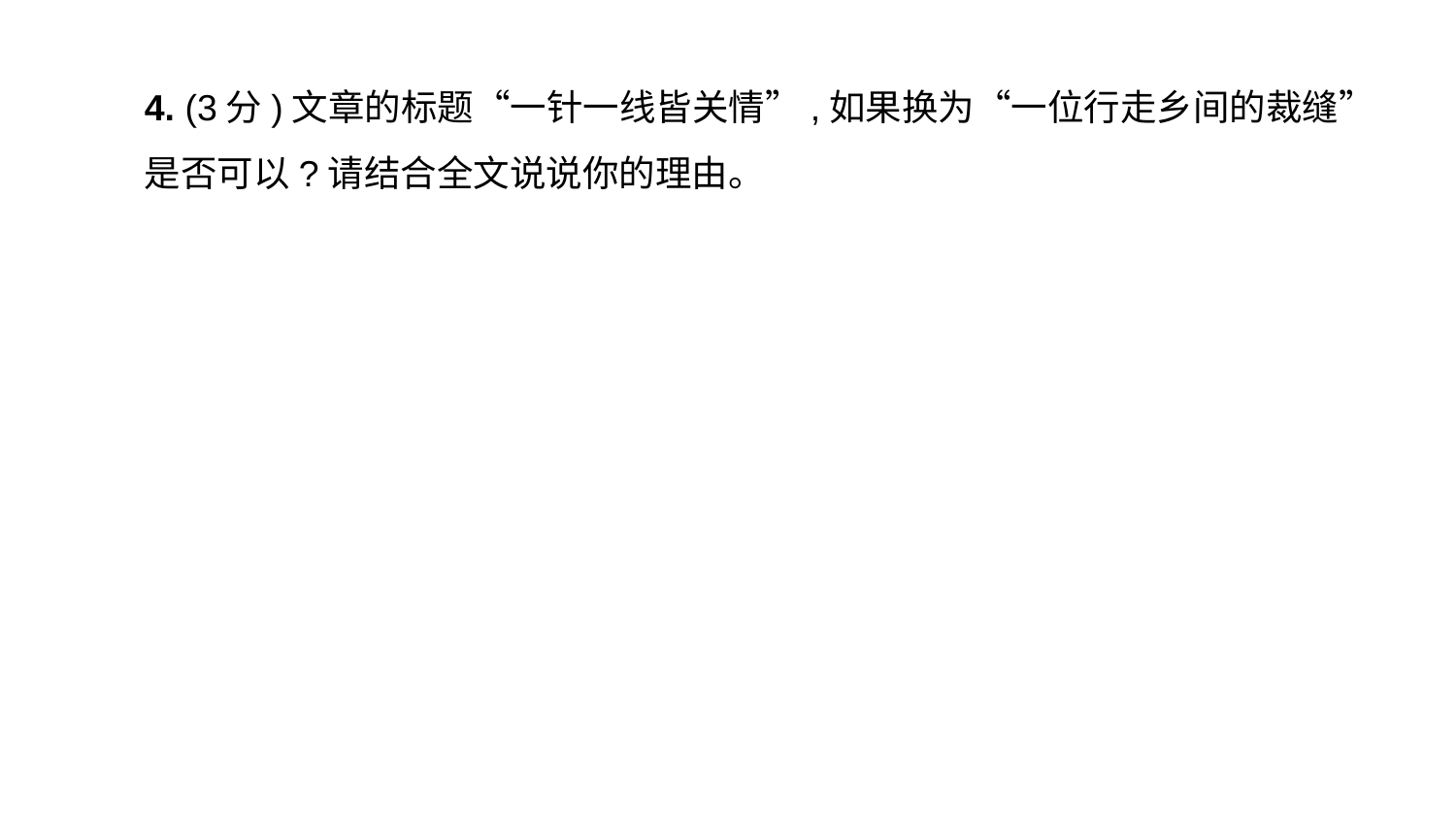

4. (3分)文章的标题“一针一线皆关情”,如果换为“一位行走乡间的裁缝”是否可以?请结合全文说说你的理由。